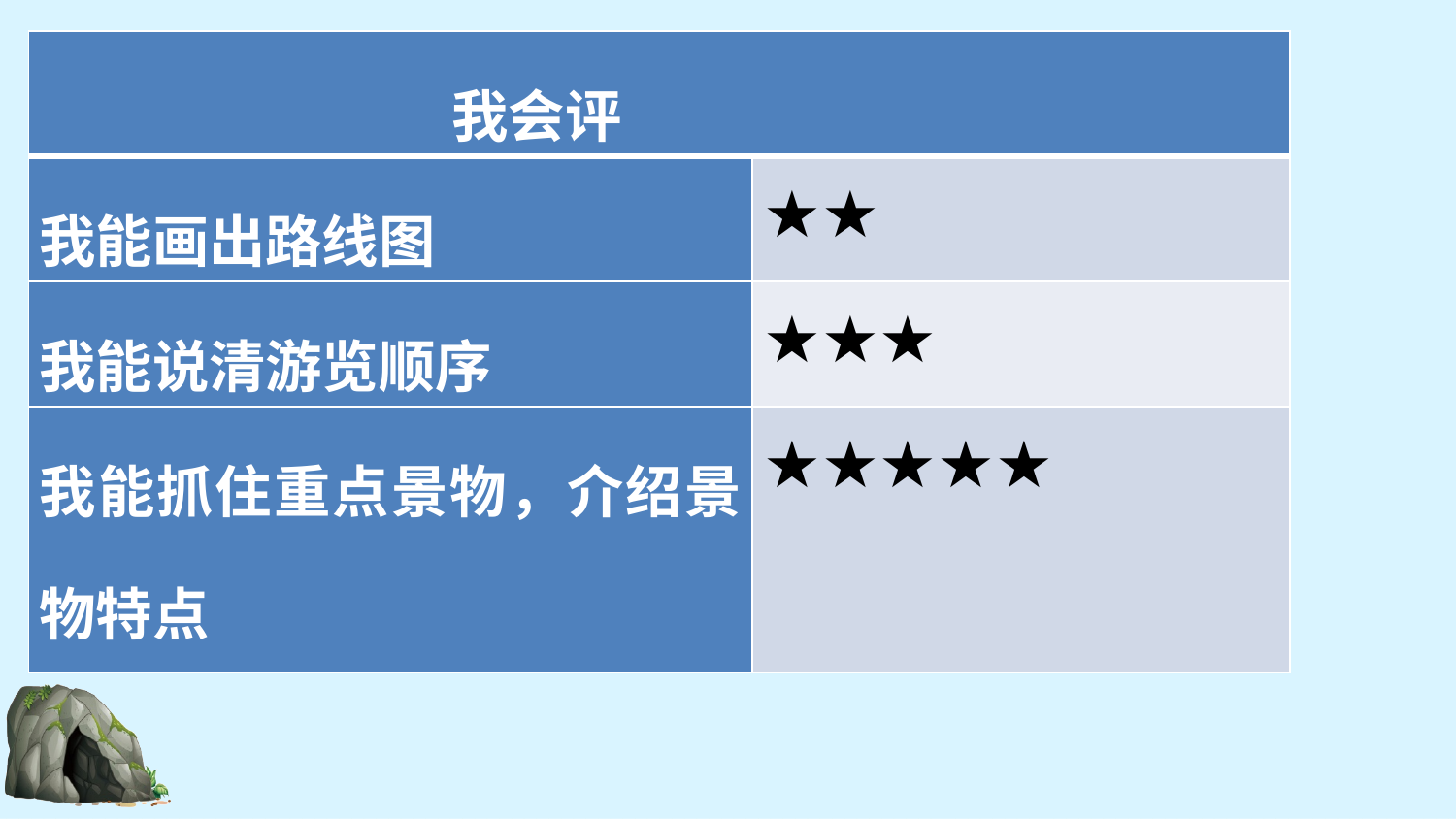

| 我会评 |  |
| --- | --- |
| 我能画出路线图 | ★★ |
| 我能说清游览顺序 | ★★★ |
| 我能抓住重点景物，介绍景物特点 | ★★★★★ |